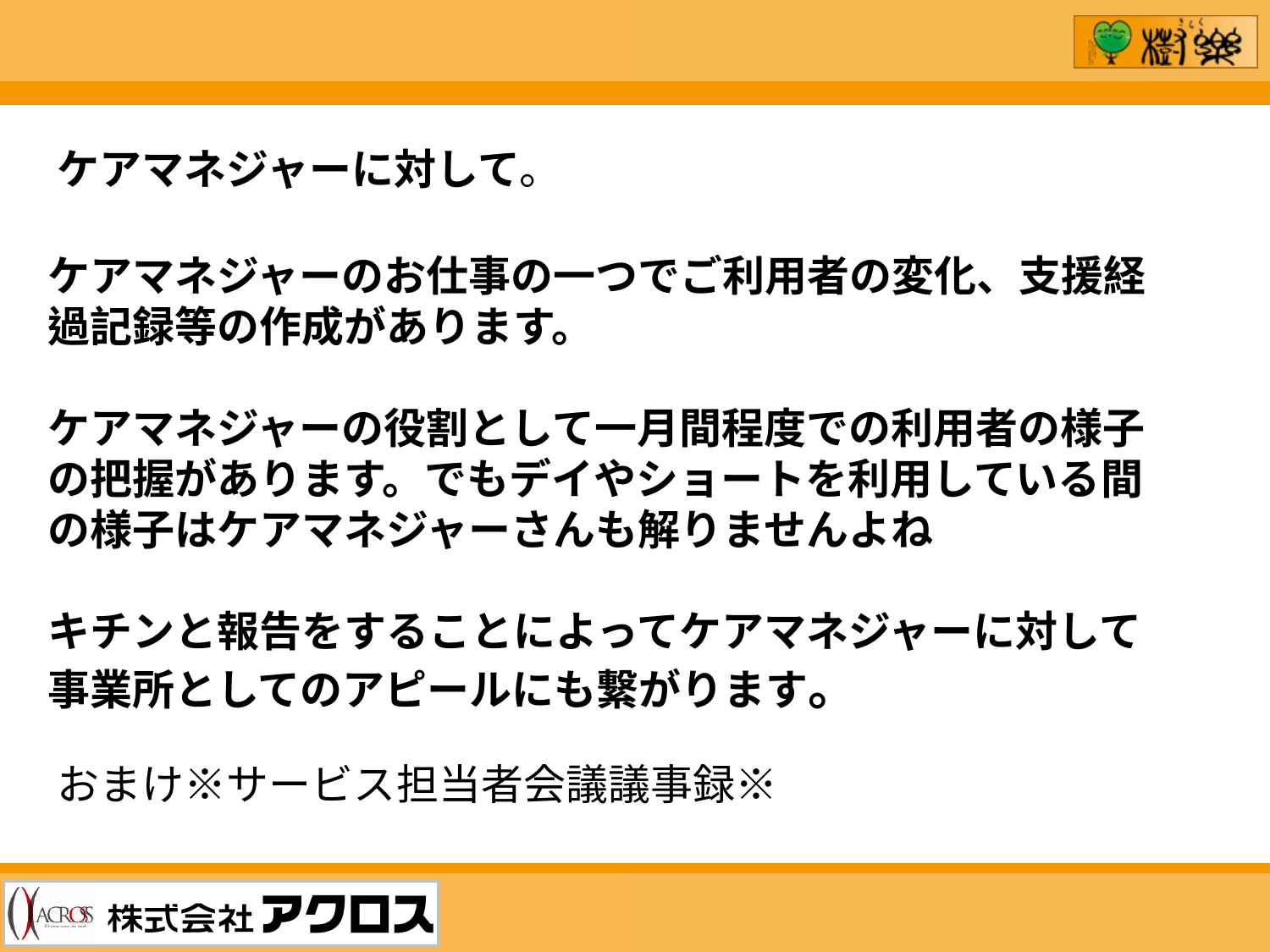

ケアマネジャーに対して。
ケアマネジャーのお仕事の一つでご利用者の変化、支援経過記録等の作成があります。

ケアマネジャーの役割として一月間程度での利用者の様子の把握があります。でもデイやショートを利用している間の様子はケアマネジャーさんも解りませんよね

キチンと報告をすることによってケアマネジャーに対して事業所としてのアピールにも繋がります。
おまけ※サービス担当者会議議事録※